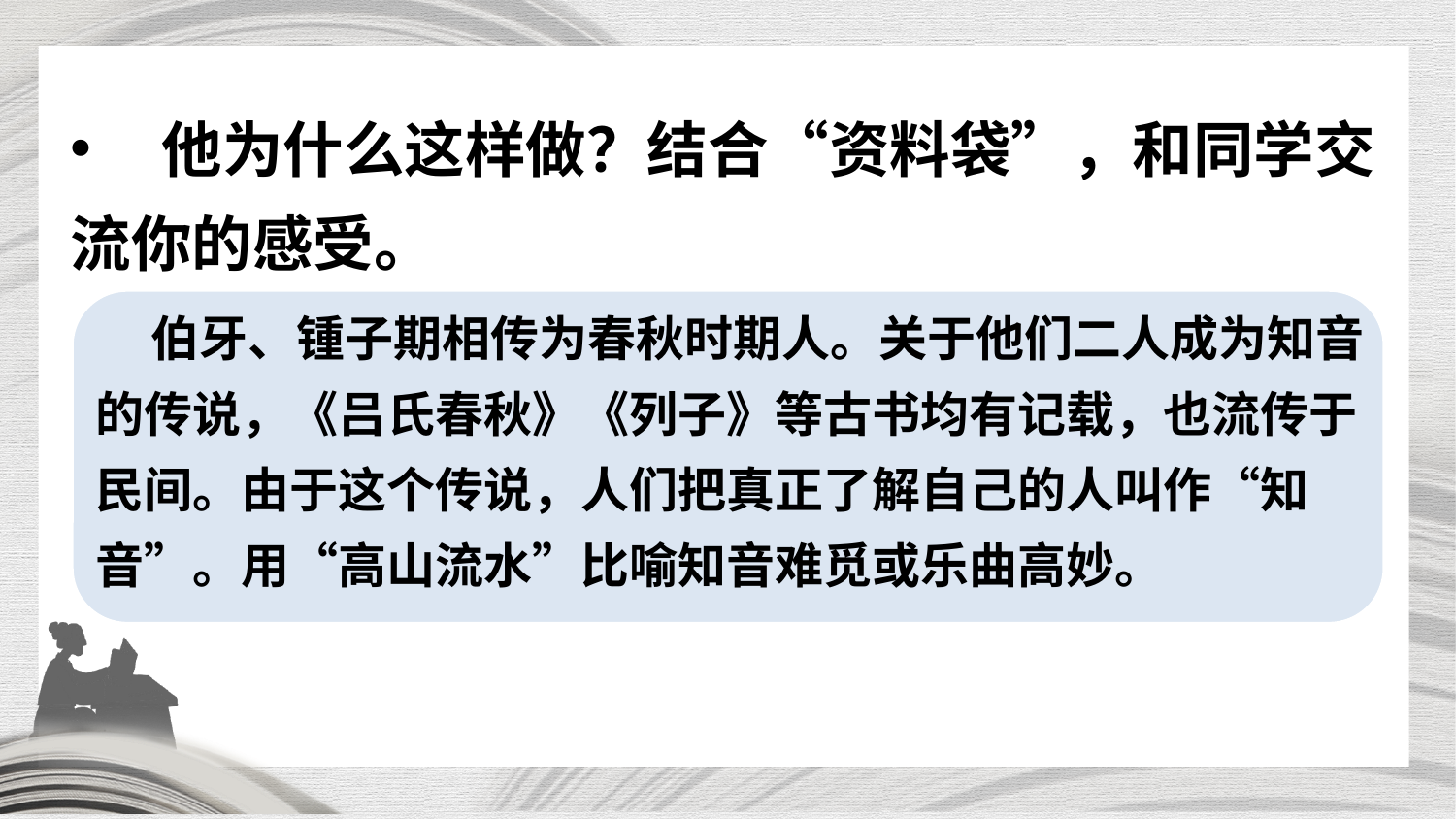

他为什么这样做？结合“资料袋”，和同学交流你的感受。
     伯牙、锺子期相传为春秋时期人。关于他们二人成为知音的传说，《吕氏春秋》《列子》等古书均有记载，也流传于民间。由于这个传说，人们把真正了解自己的人叫作“知音”。用“高山流水”比喻知音难觅或乐曲高妙。